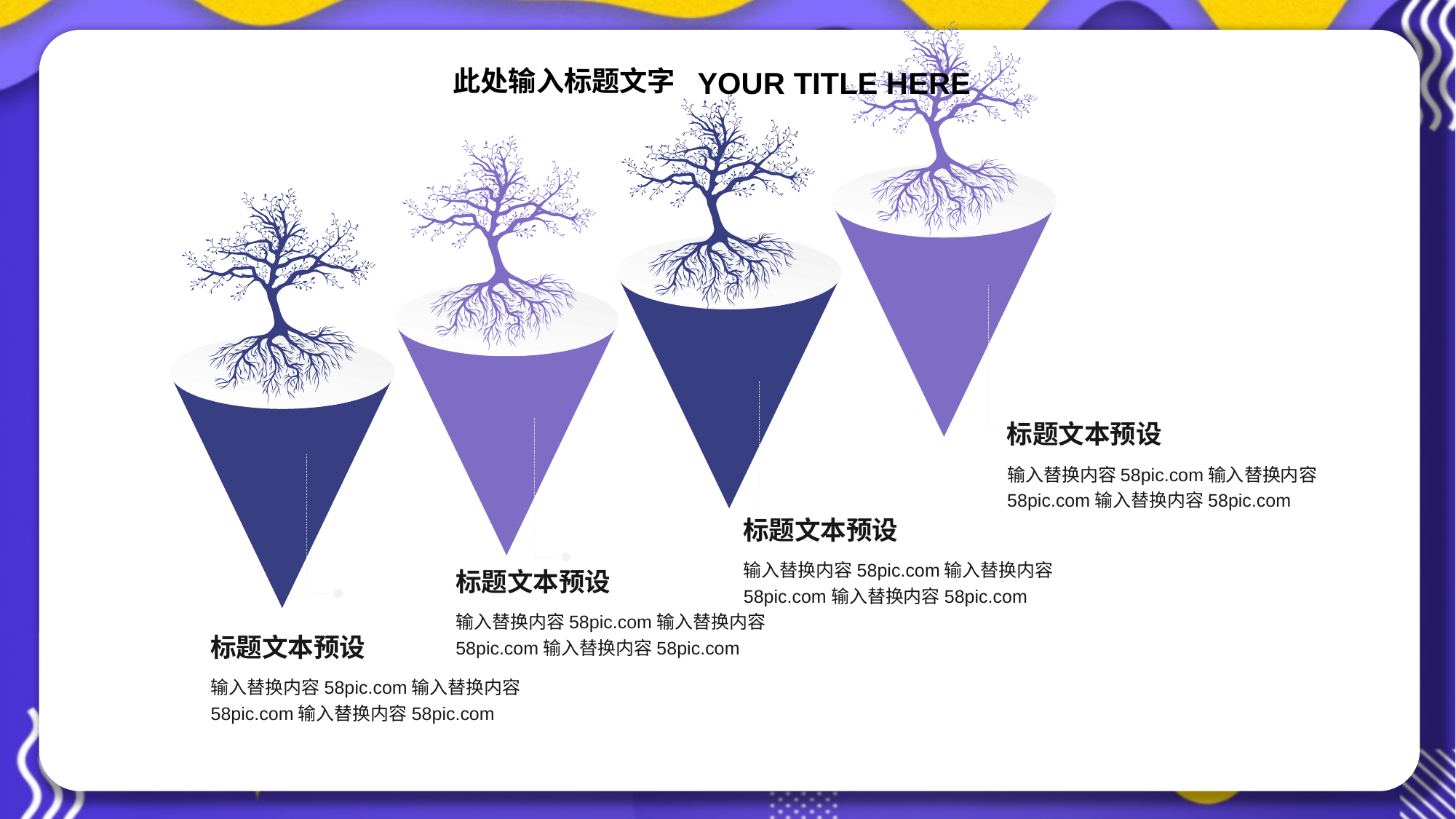

YOUR TITLE HERE
此处输入标题文字

标题文本预设
输入替换内容58pic.com输入替换内容58pic.com输入替换内容58pic.com
标题文本预设
输入替换内容58pic.com输入替换内容58pic.com输入替换内容58pic.com
标题文本预设
输入替换内容58pic.com输入替换内容58pic.com输入替换内容58pic.com
标题文本预设
输入替换内容58pic.com输入替换内容58pic.com输入替换内容58pic.com